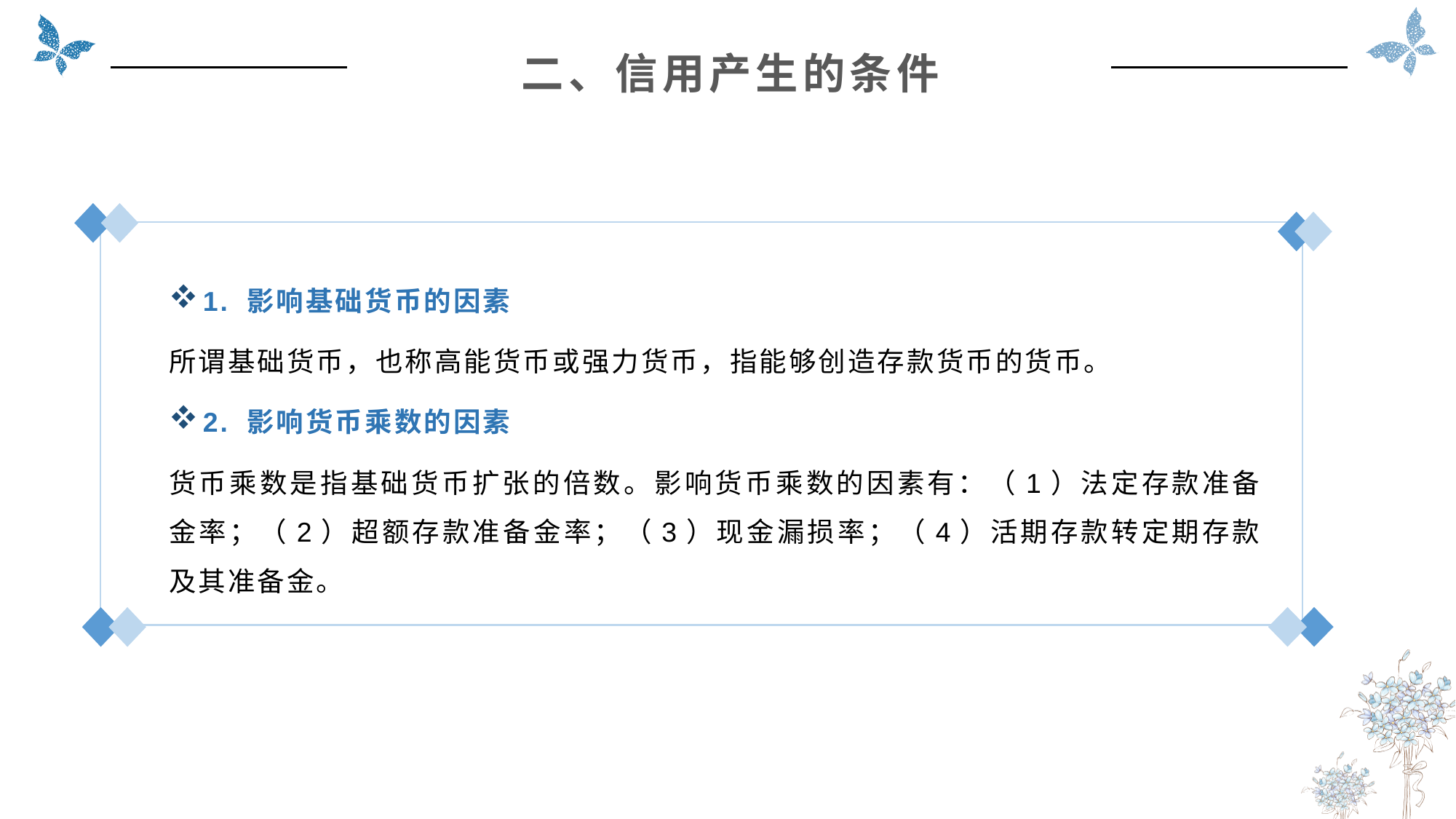

二、信用产生的条件

1. 影响基础货币的因素
所谓基础货币，也称高能货币或强力货币，指能够创造存款货币的货币。
2. 影响货币乘数的因素
货币乘数是指基础货币扩张的倍数。影响货币乘数的因素有：（1）法定存款准备金率；（2）超额存款准备金率；（3）现金漏损率；（4）活期存款转定期存款及其准备金。